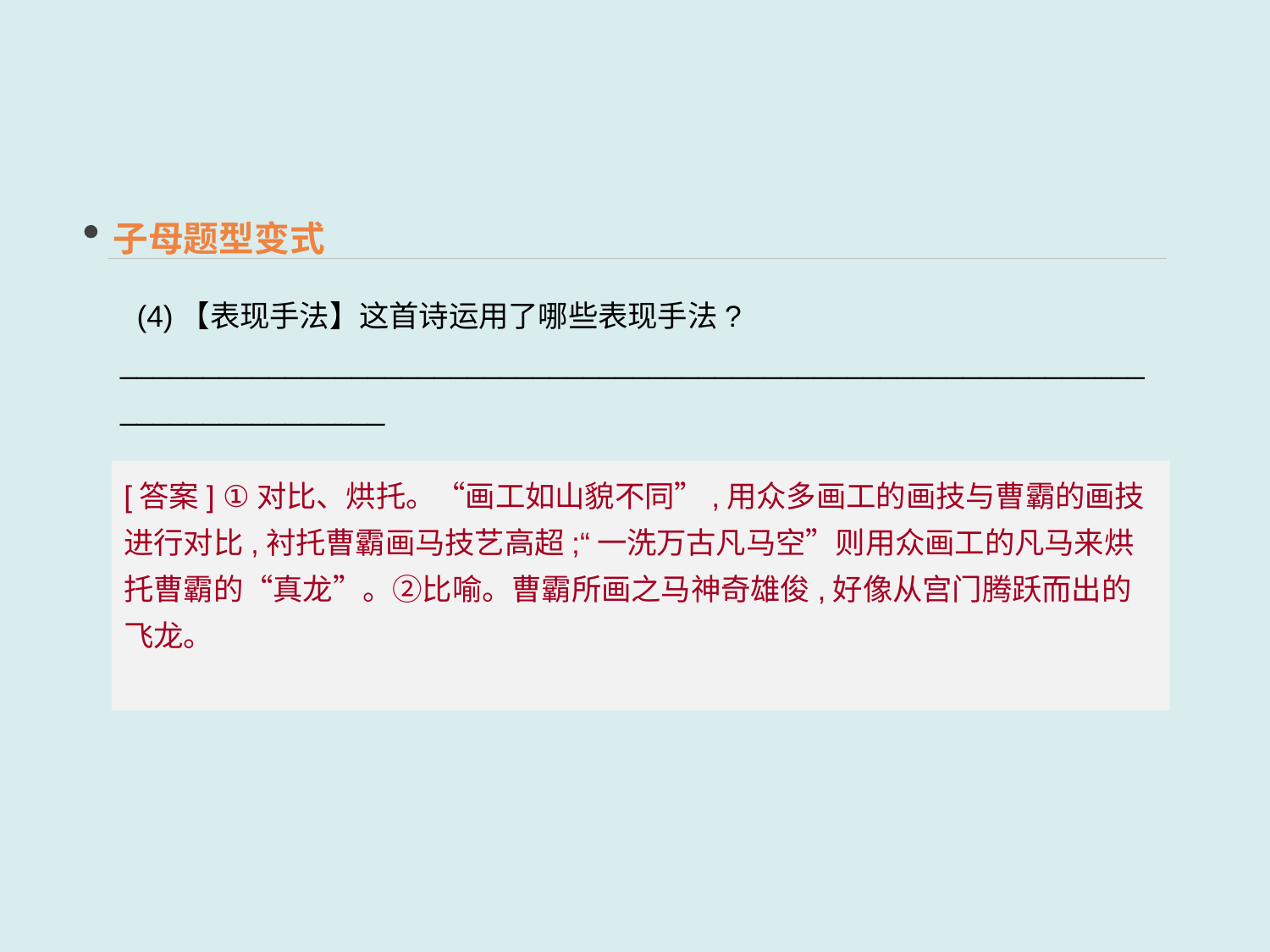

子母题型变式

  (4)【表现手法】这首诗运用了哪些表现手法?
______________________________________________________________________________
______________________________________________________________________________
[答案] ①对比、烘托。“画工如山貌不同”,用众多画工的画技与曹霸的画技进行对比,衬托曹霸画马技艺高超;“一洗万古凡马空”则用众画工的凡马来烘托曹霸的“真龙”。②比喻。曹霸所画之马神奇雄俊,好像从宫门腾跃而出的飞龙。